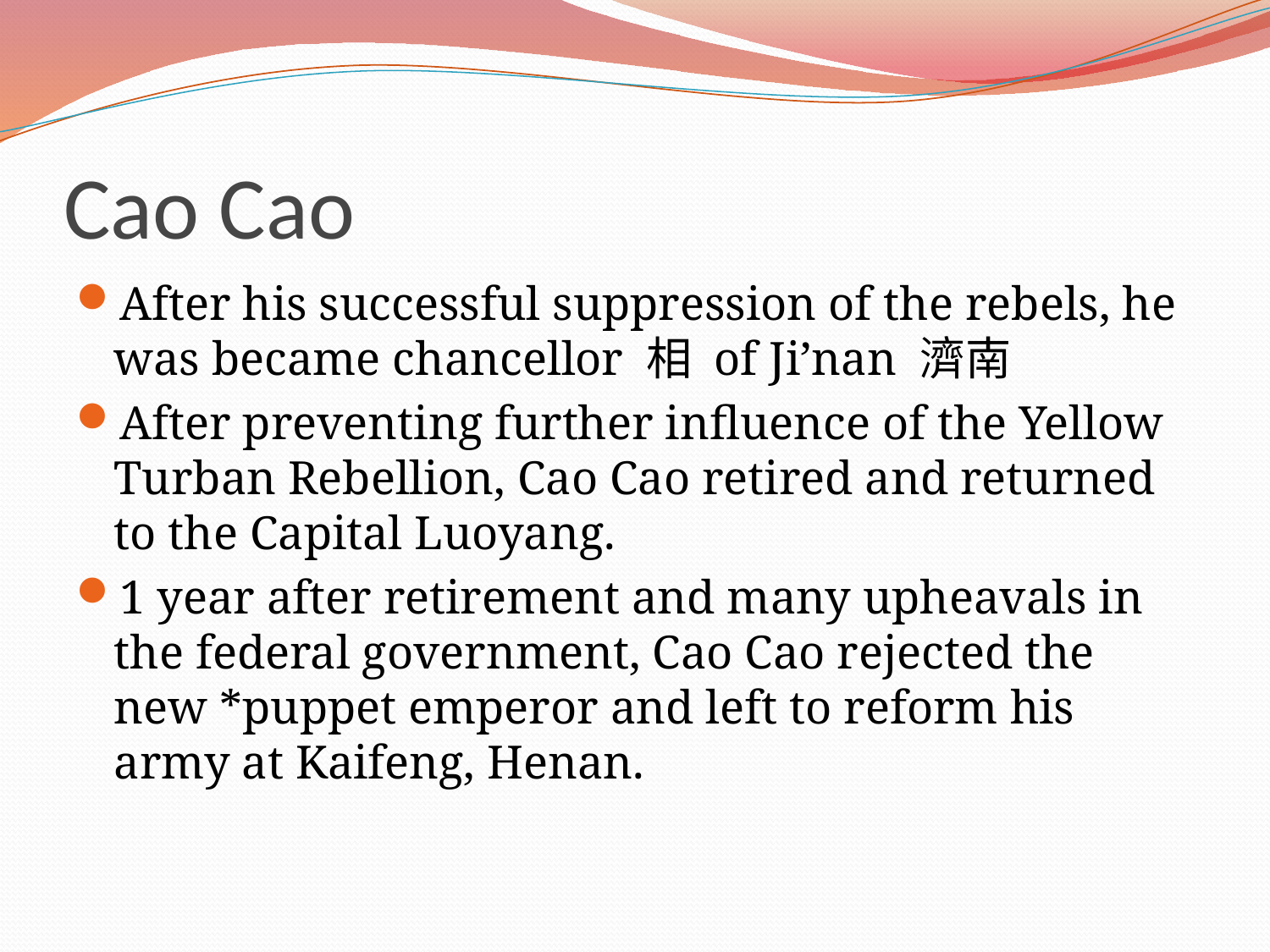

# Cao Cao
After his successful suppression of the rebels, he was became chancellor 相 of Ji’nan 濟南
After preventing further influence of the Yellow Turban Rebellion, Cao Cao retired and returned to the Capital Luoyang.
1 year after retirement and many upheavals in the federal government, Cao Cao rejected the new *puppet emperor and left to reform his army at Kaifeng, Henan.